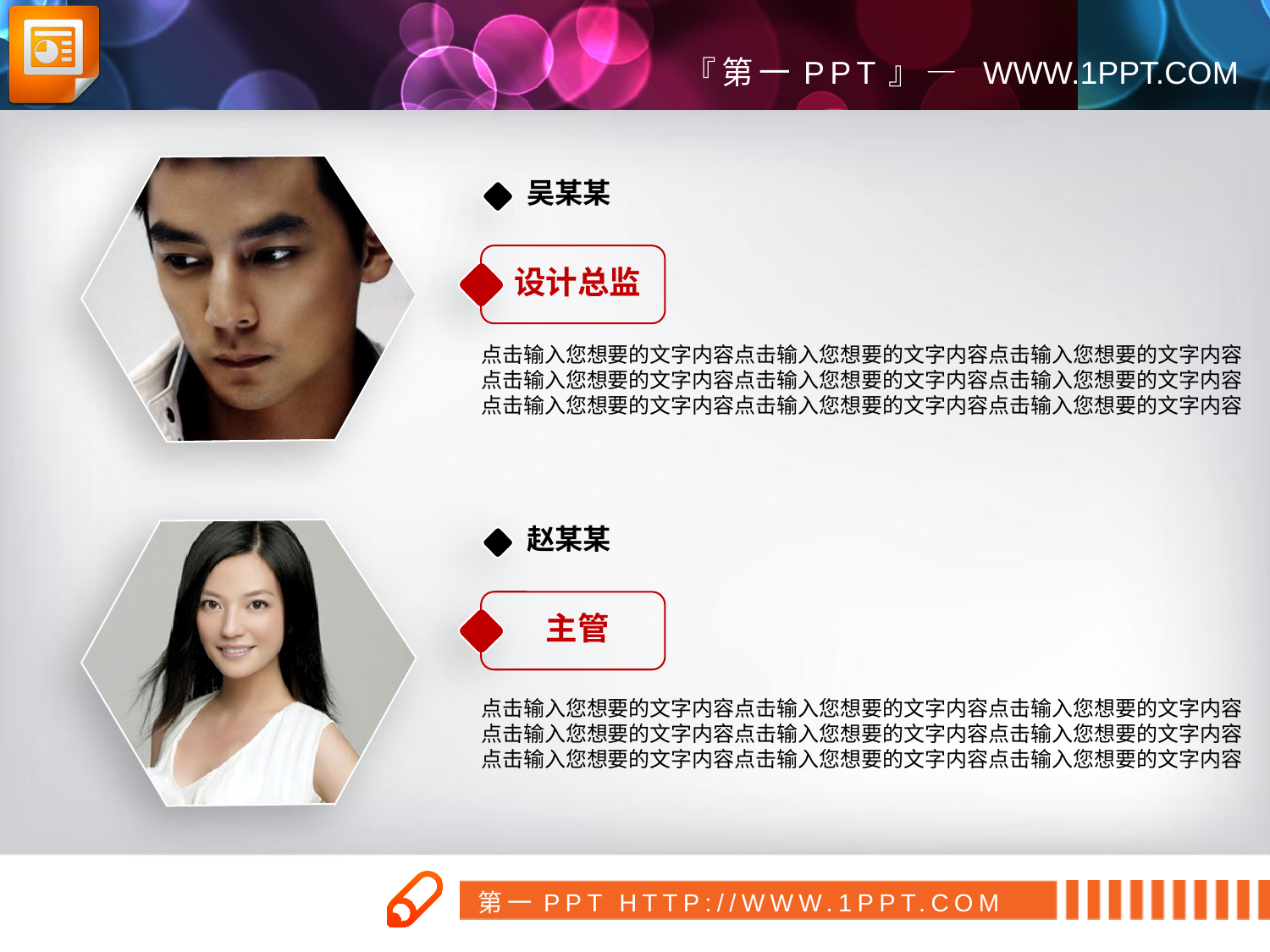

吴某某

设计总监
点击输入您想要的文字内容点击输入您想要的文字内容点击输入您想要的文字内容点击输入您想要的文字内容点击输入您想要的文字内容点击输入您想要的文字内容
点击输入您想要的文字内容点击输入您想要的文字内容点击输入您想要的文字内容

赵某某

主管
点击输入您想要的文字内容点击输入您想要的文字内容点击输入您想要的文字内容点击输入您想要的文字内容点击输入您想要的文字内容点击输入您想要的文字内容
点击输入您想要的文字内容点击输入您想要的文字内容点击输入您想要的文字内容